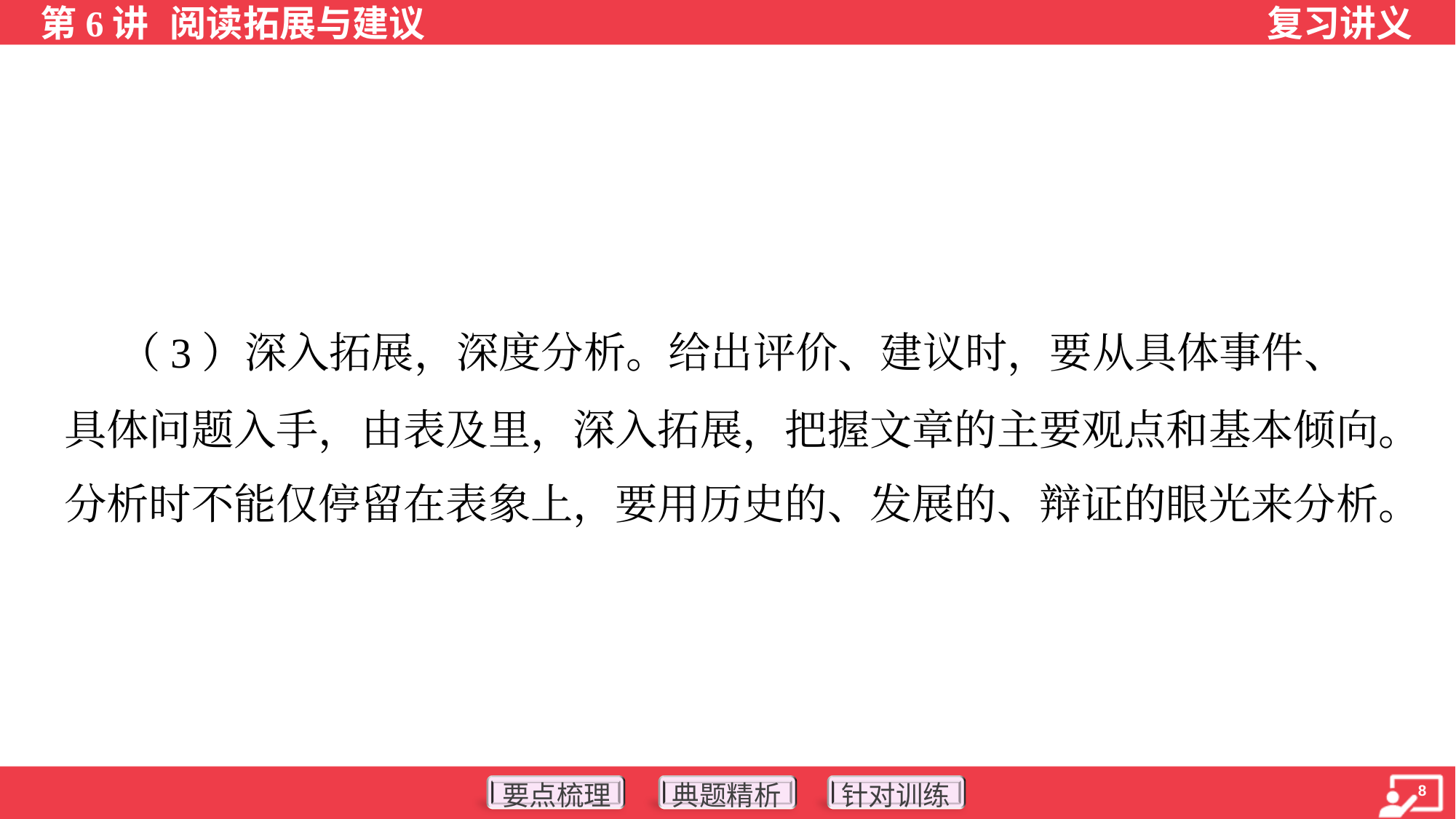

（3）深入拓展，深度分析。给出评价、建议时，要从具体事件、
具体问题入手，由表及里，深入拓展，把握文章的主要观点和基本倾向。
分析时不能仅停留在表象上，要用历史的、发展的、辩证的眼光来分析。